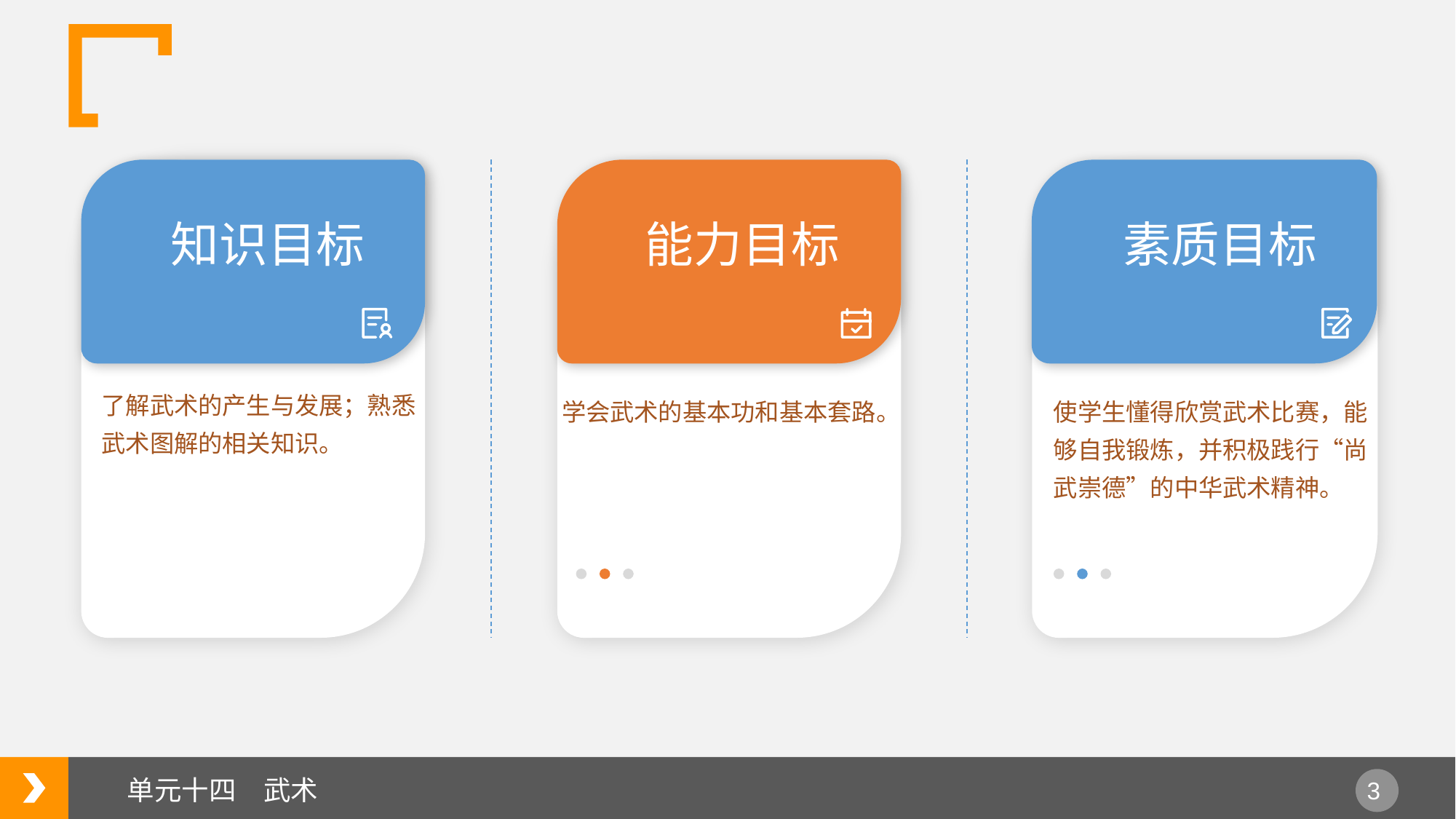

知识目标
能力目标
素质目标

了解武术的产生与发展；熟悉武术图解的相关知识。
学会武术的基本功和基本套路。
使学生懂得欣赏武术比赛，能够自我锻炼，并积极践行“尚武崇德”的中华武术精神。

单元十四　武术